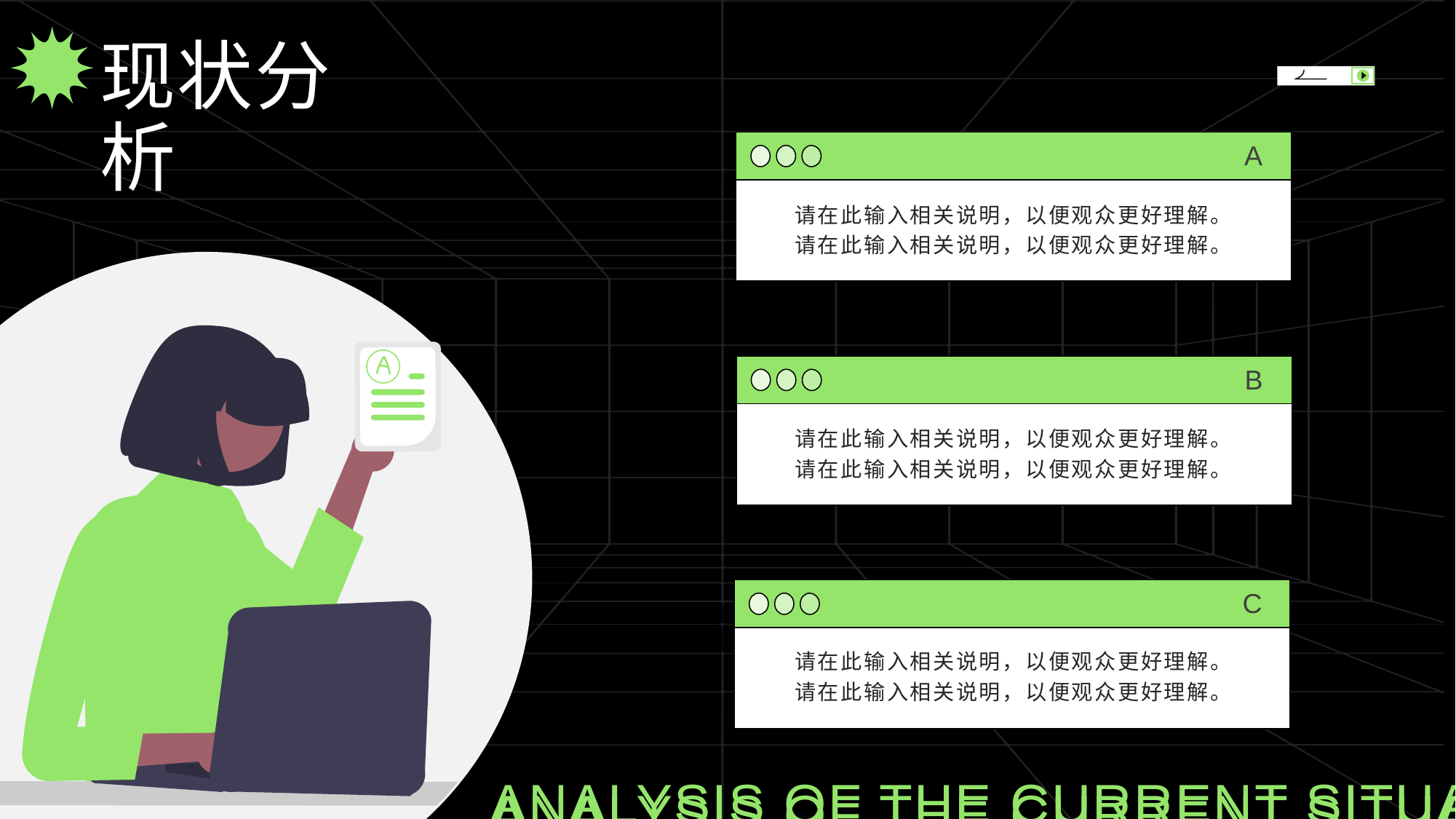

现状分析

A

请在此输入相关说明，以便观众更好理解。请在此输入相关说明，以便观众更好理解。

B

请在此输入相关说明，以便观众更好理解。请在此输入相关说明，以便观众更好理解。

C

请在此输入相关说明，以便观众更好理解。请在此输入相关说明，以便观众更好理解。

ANALYSIS OF THE CURRENT SITUATION

ANALYSIS OF THE CURRENT SITUATION